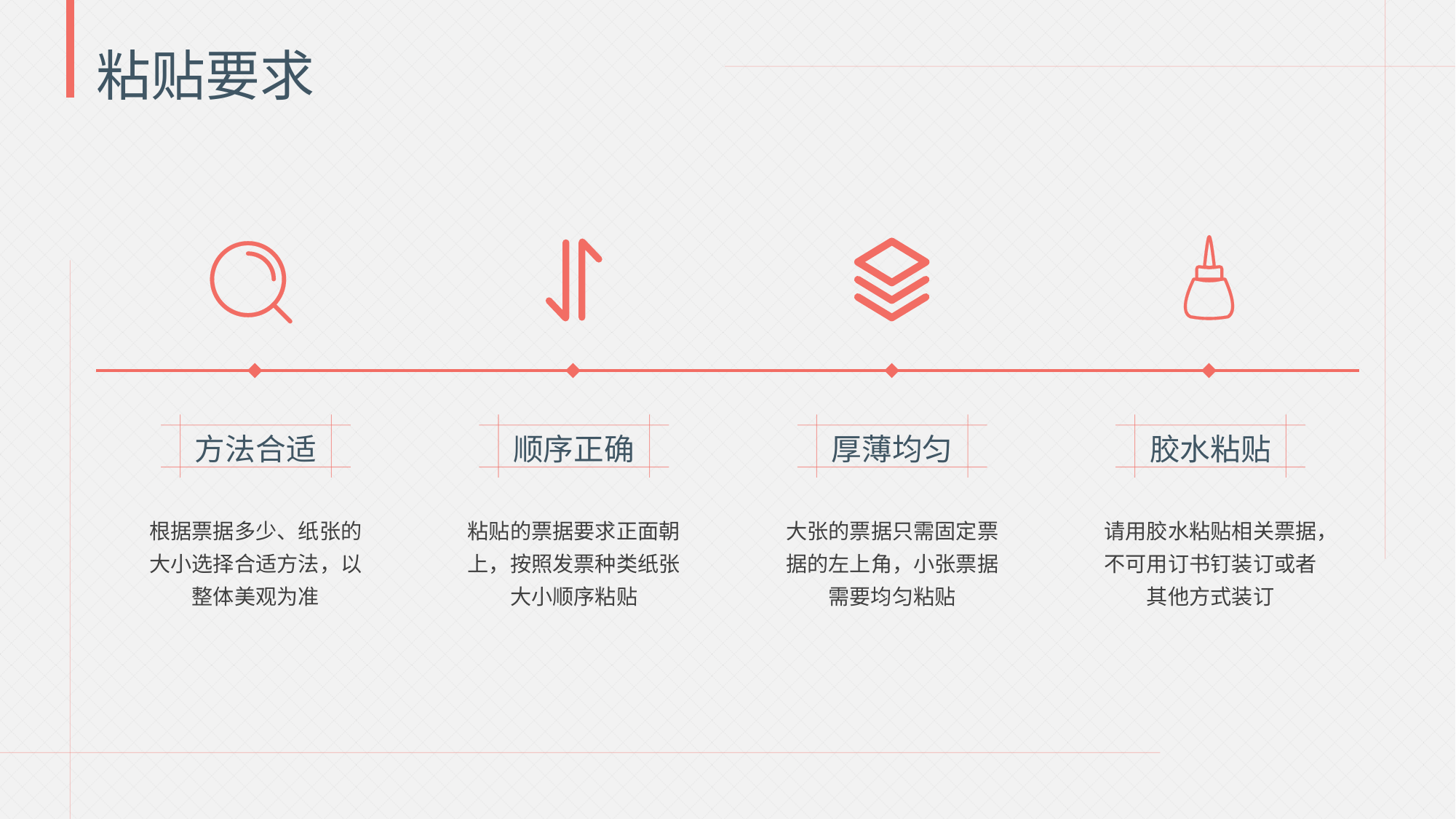

粘贴要求

方法合适
顺序正确
厚薄均匀
胶水粘贴
根据票据多少、纸张的大小选择合适方法，以整体美观为准
粘贴的票据要求正面朝上，按照发票种类纸张大小顺序粘贴
大张的票据只需固定票据的左上角，小张票据需要均匀粘贴
请用胶水粘贴相关票据，不可用订书钉装订或者其他方式装订